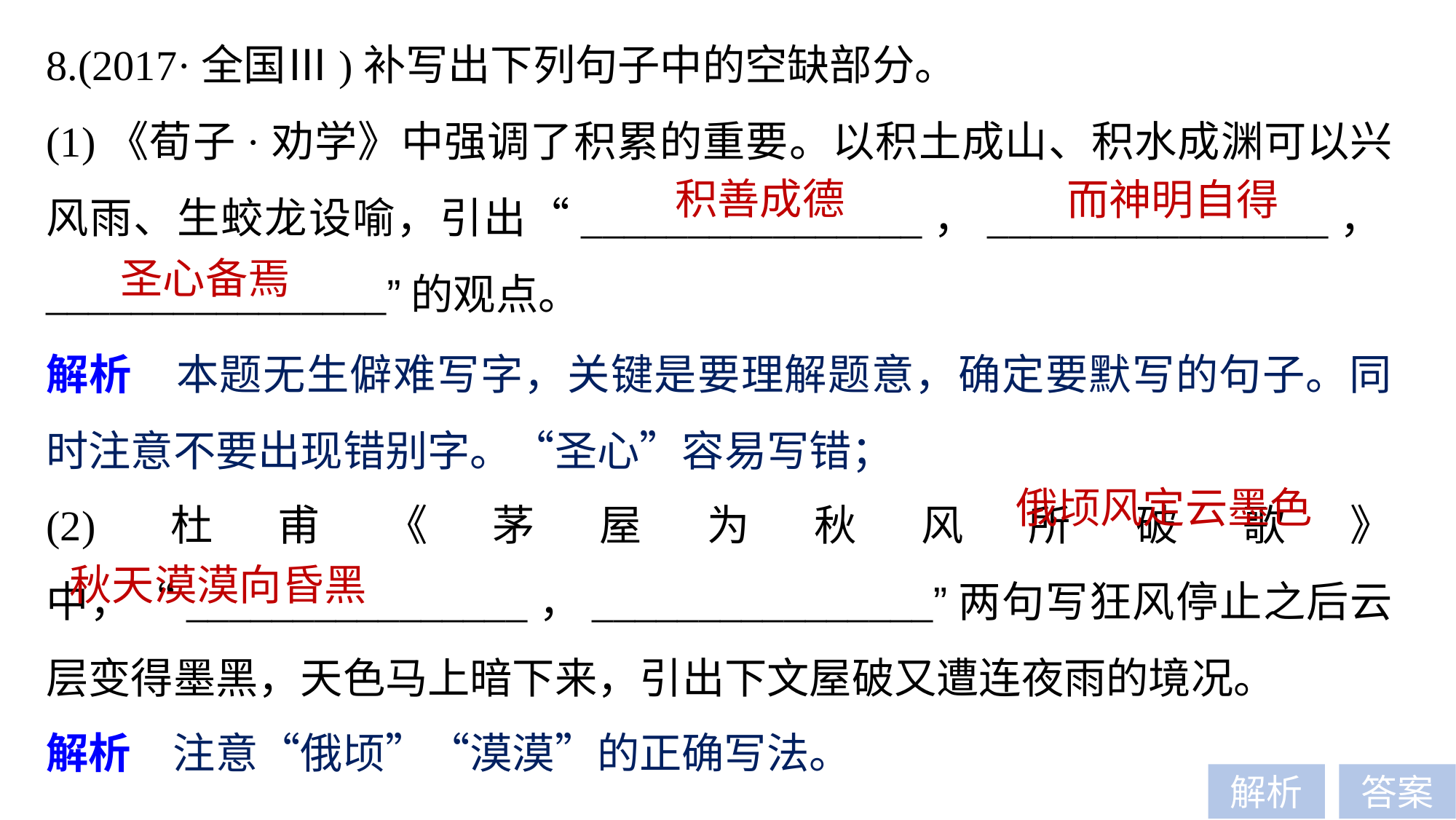

8.(2017·全国Ⅲ)补写出下列句子中的空缺部分。
(1)《荀子·劝学》中强调了积累的重要。以积土成山、积水成渊可以兴风雨、生蛟龙设喻，引出“________________，________________，________________”的观点。
积善成德
而神明自得
圣心备焉
解析　本题无生僻难写字，关键是要理解题意，确定要默写的句子。同时注意不要出现错别字。“圣心”容易写错；
(2)杜甫《茅屋为秋风所破歌》中，“________________，________________”两句写狂风停止之后云层变得墨黑，天色马上暗下来，引出下文屋破又遭连夜雨的境况。
俄顷风定云墨色
秋天漠漠向昏黑
解析　注意“俄顷”“漠漠”的正确写法。
解析
答案